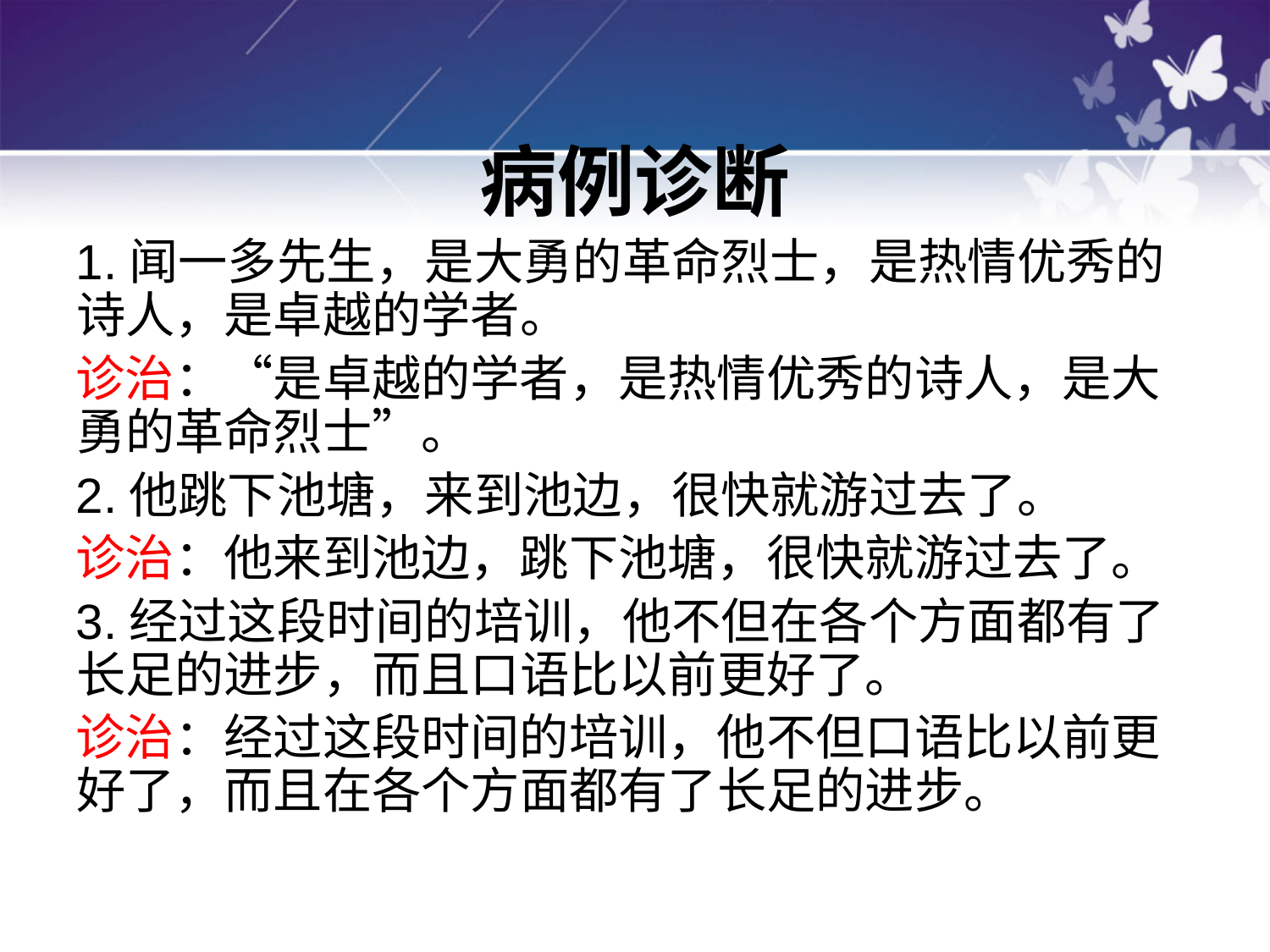

病例诊断
1.闻一多先生，是大勇的革命烈士，是热情优秀的诗人，是卓越的学者。
诊治：“是卓越的学者，是热情优秀的诗人，是大勇的革命烈士”。
2.他跳下池塘，来到池边，很快就游过去了。
诊治：他来到池边，跳下池塘，很快就游过去了。
3.经过这段时间的培训，他不但在各个方面都有了长足的进步，而且口语比以前更好了。
诊治：经过这段时间的培训，他不但口语比以前更好了，而且在各个方面都有了长足的进步。